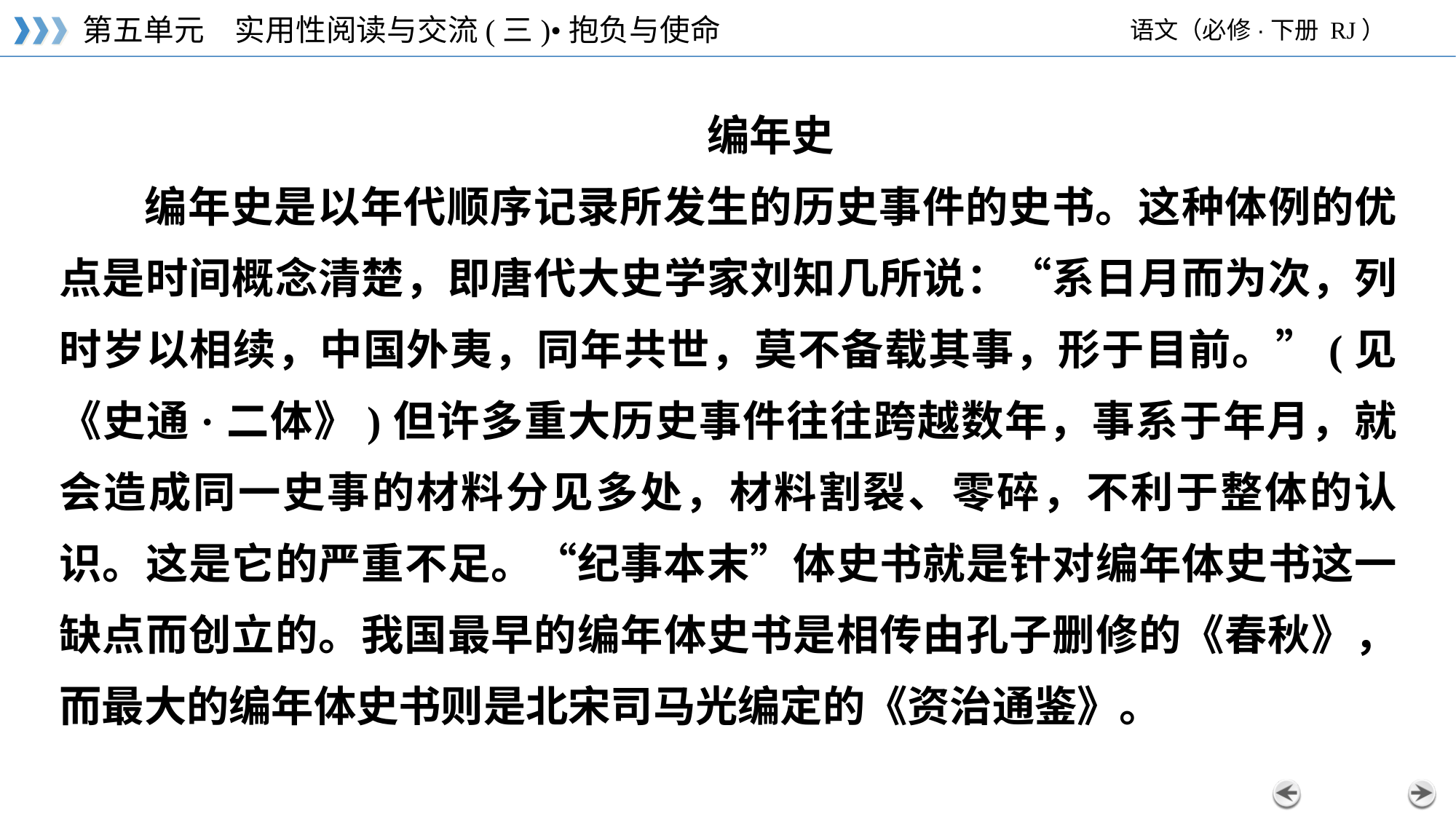

编年史
编年史是以年代顺序记录所发生的历史事件的史书。这种体例的优点是时间概念清楚，即唐代大史学家刘知几所说：“系日月而为次，列时岁以相续，中国外夷，同年共世，莫不备载其事，形于目前。”(见《史通·二体》)但许多重大历史事件往往跨越数年，事系于年月，就会造成同一史事的材料分见多处，材料割裂、零碎，不利于整体的认识。这是它的严重不足。“纪事本末”体史书就是针对编年体史书这一缺点而创立的。我国最早的编年体史书是相传由孔子删修的《春秋》，而最大的编年体史书则是北宋司马光编定的《资治通鉴》。